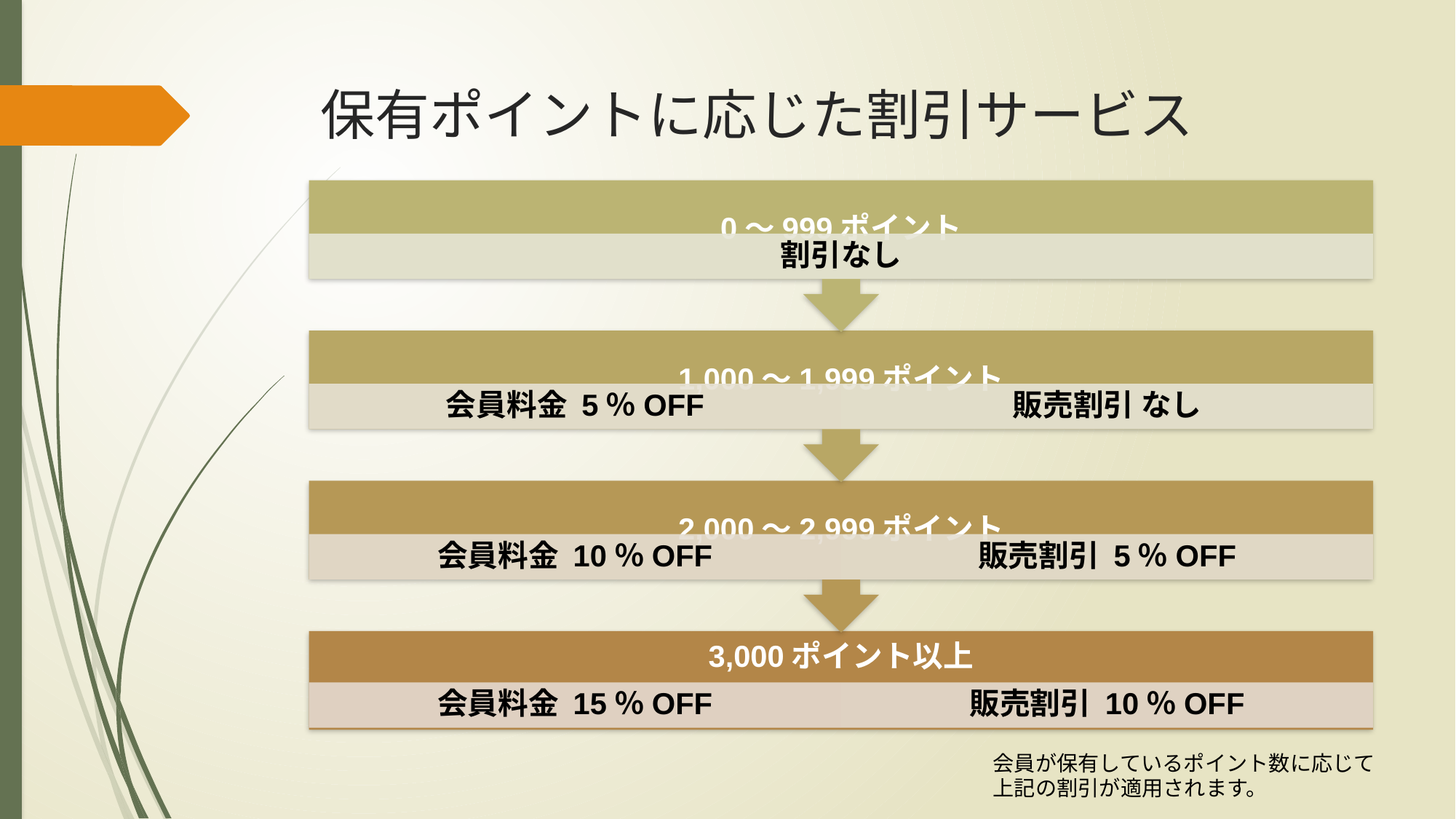

# 保有ポイントに応じた割引サービス
3,000ポイント以上
会員料金 15％OFF
販売割引 10％OFF
2,000～2,999ポイント
会員料金 10％OFF
販売割引 5％OFF
1,000～1,999ポイント
会員料金 5％OFF
販売割引 なし
0～999ポイント
割引なし
会員が保有しているポイント数に応じて上記の割引が適用されます。